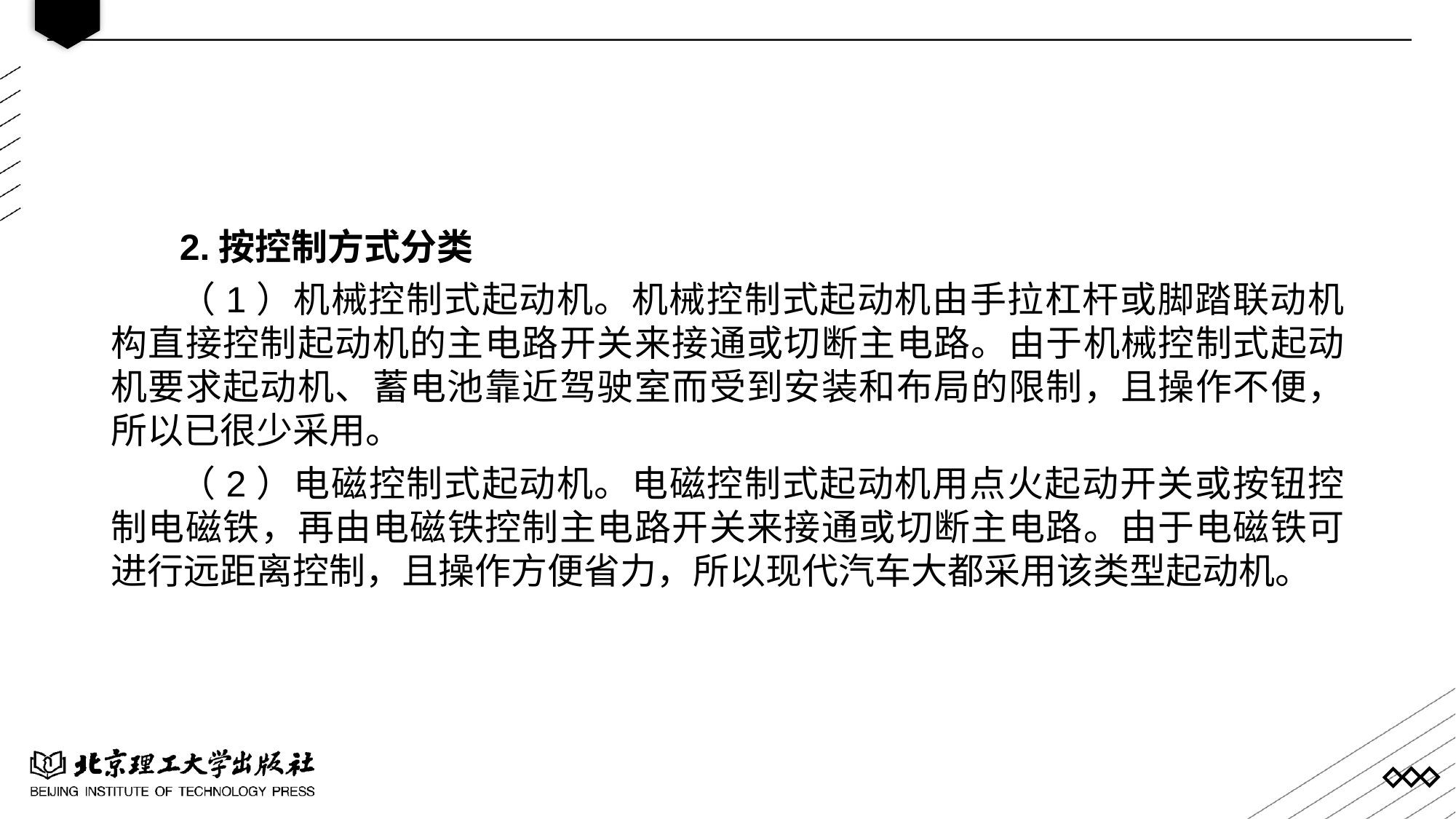

2.按控制方式分类
（1）机械控制式起动机。机械控制式起动机由手拉杠杆或脚踏联动机构直接控制起动机的主电路开关来接通或切断主电路。由于机械控制式起动机要求起动机、蓄电池靠近驾驶室而受到安装和布局的限制，且操作不便，所以已很少采用。
（2）电磁控制式起动机。电磁控制式起动机用点火起动开关或按钮控制电磁铁，再由电磁铁控制主电路开关来接通或切断主电路。由于电磁铁可进行远距离控制，且操作方便省力，所以现代汽车大都采用该类型起动机。